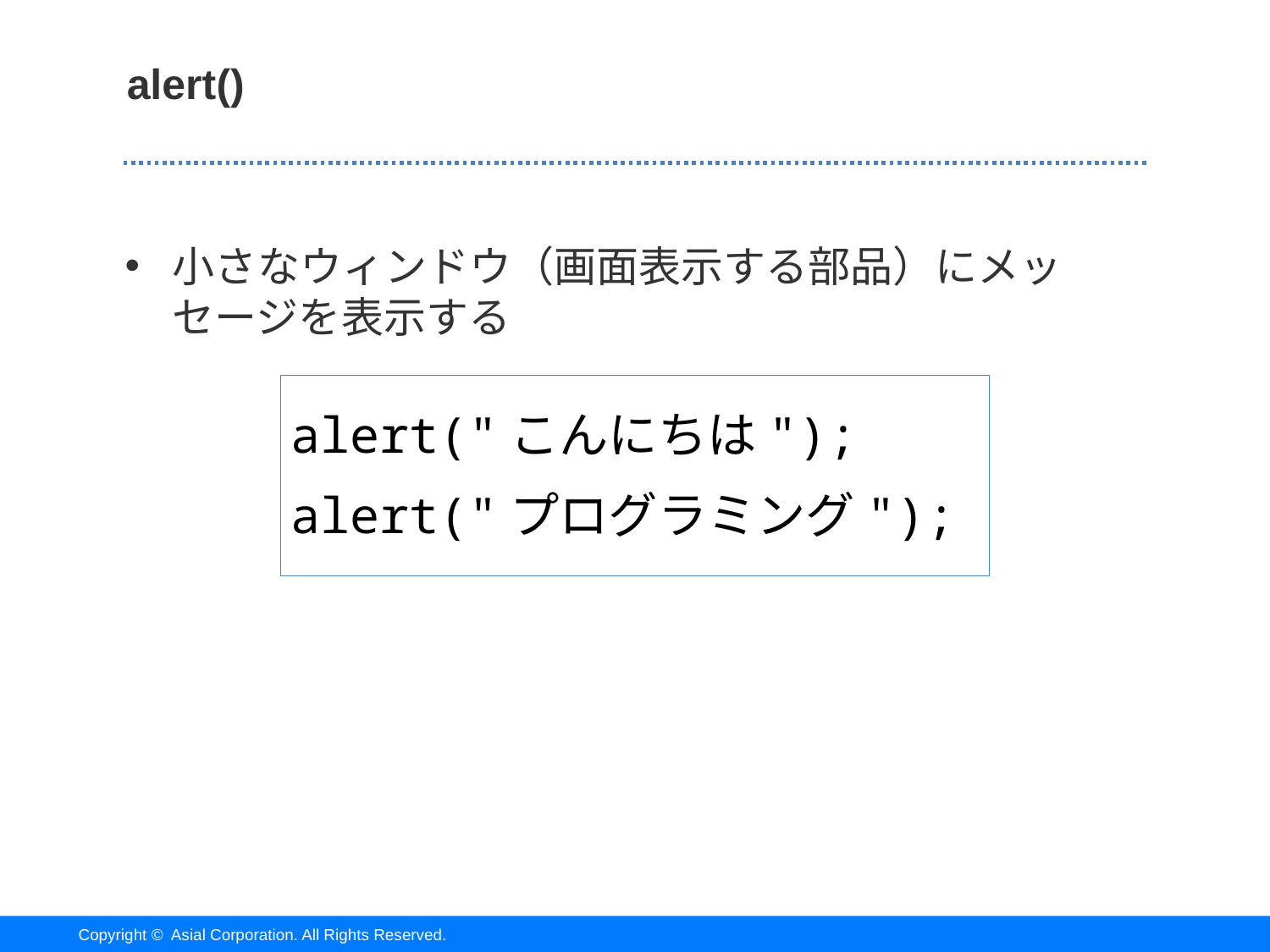

# alert()
小さなウィンドウ（画面表示する部品）にメッセージを表示する
alert("こんにちは");
alert("プログラミング");